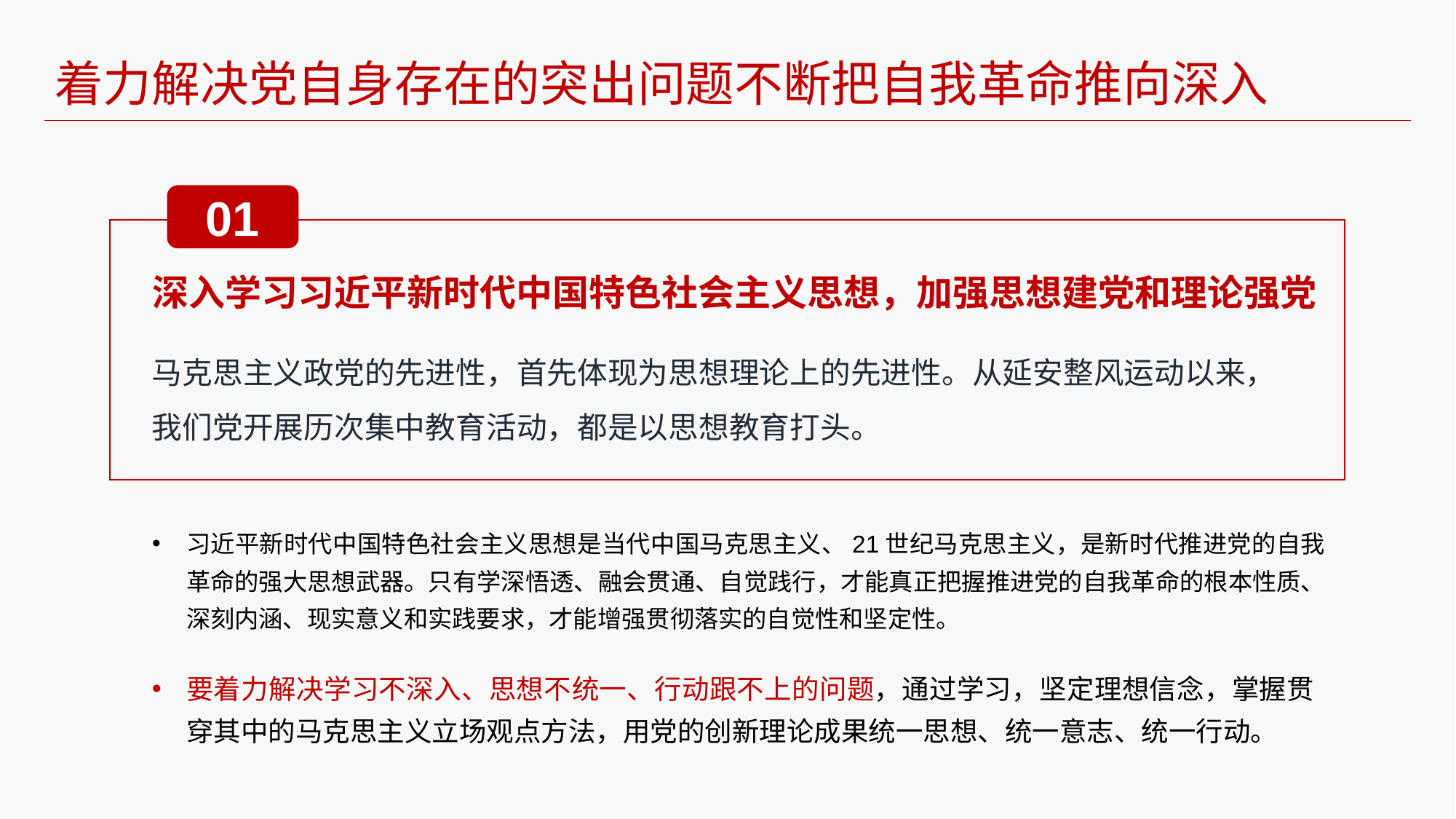

着力解决党自身存在的突出问题不断把自我革命推向深入
01

深入学习习近平新时代中国特色社会主义思想，加强思想建党和理论强党
马克思主义政党的先进性，首先体现为思想理论上的先进性。从延安整风运动以来，我们党开展历次集中教育活动，都是以思想教育打头。
习近平新时代中国特色社会主义思想是当代中国马克思主义、21世纪马克思主义，是新时代推进党的自我革命的强大思想武器。只有学深悟透、融会贯通、自觉践行，才能真正把握推进党的自我革命的根本性质、深刻内涵、现实意义和实践要求，才能增强贯彻落实的自觉性和坚定性。
要着力解决学习不深入、思想不统一、行动跟不上的问题，通过学习，坚定理想信念，掌握贯穿其中的马克思主义立场观点方法，用党的创新理论成果统一思想、统一意志、统一行动。